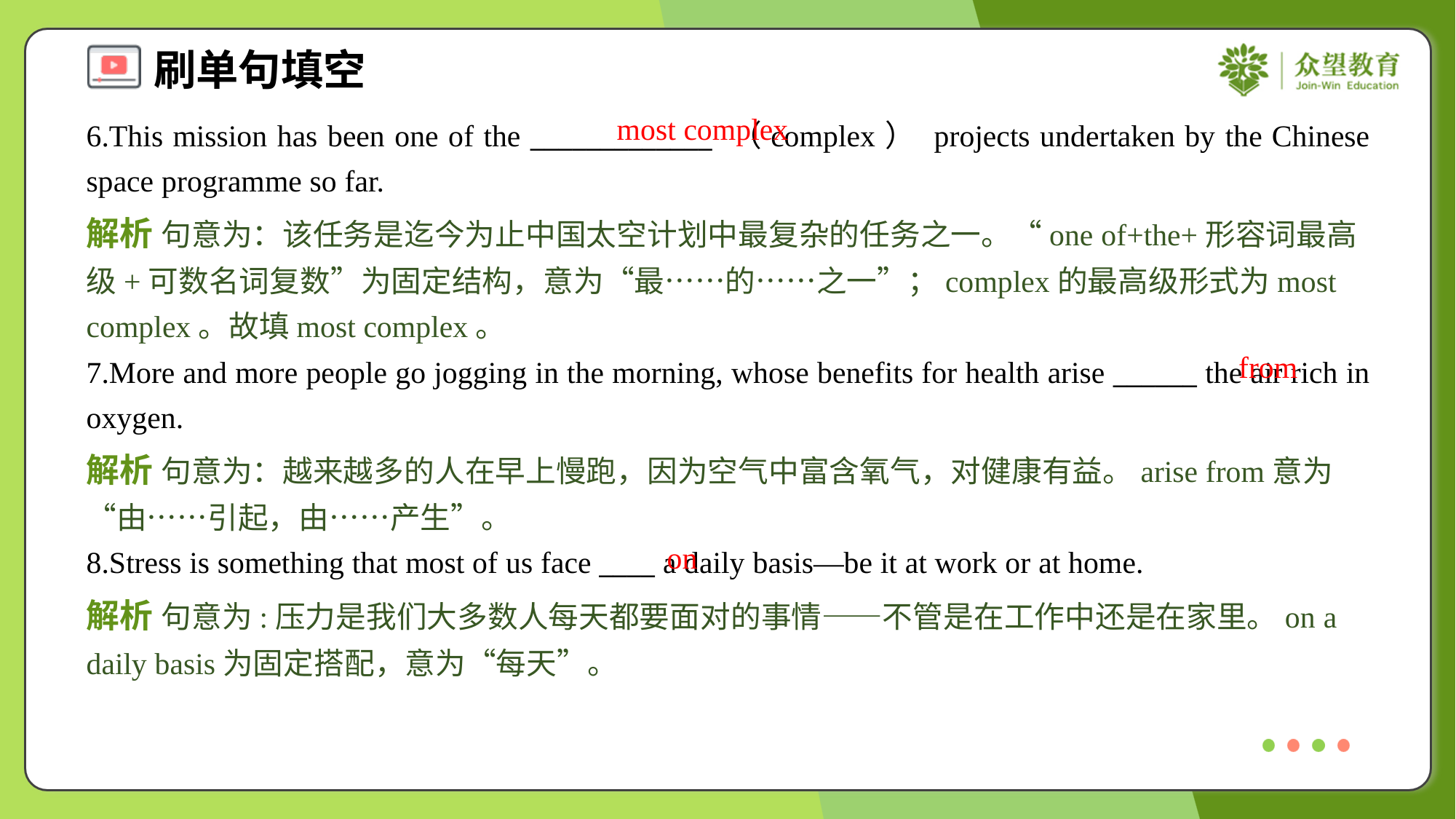

most complex
6.This mission has been one of the _____________ （complex） projects undertaken by the Chinese space programme so far.
解析 句意为：该任务是迄今为止中国太空计划中最复杂的任务之一。“one of+the+形容词最高级+可数名词复数”为固定结构，意为“最……的……之一”；complex的最高级形式为most complex。故填most complex。
from
7.More and more people go jogging in the morning, whose benefits for health arise ______ the air rich in oxygen.
解析 句意为：越来越多的人在早上慢跑，因为空气中富含氧气，对健康有益。arise from意为“由……引起，由……产生”。
on
8.Stress is something that most of us face ____ a daily basis—be it at work or at home.
解析 句意为:压力是我们大多数人每天都要面对的事情——不管是在工作中还是在家里。on a daily basis为固定搭配，意为“每天”。